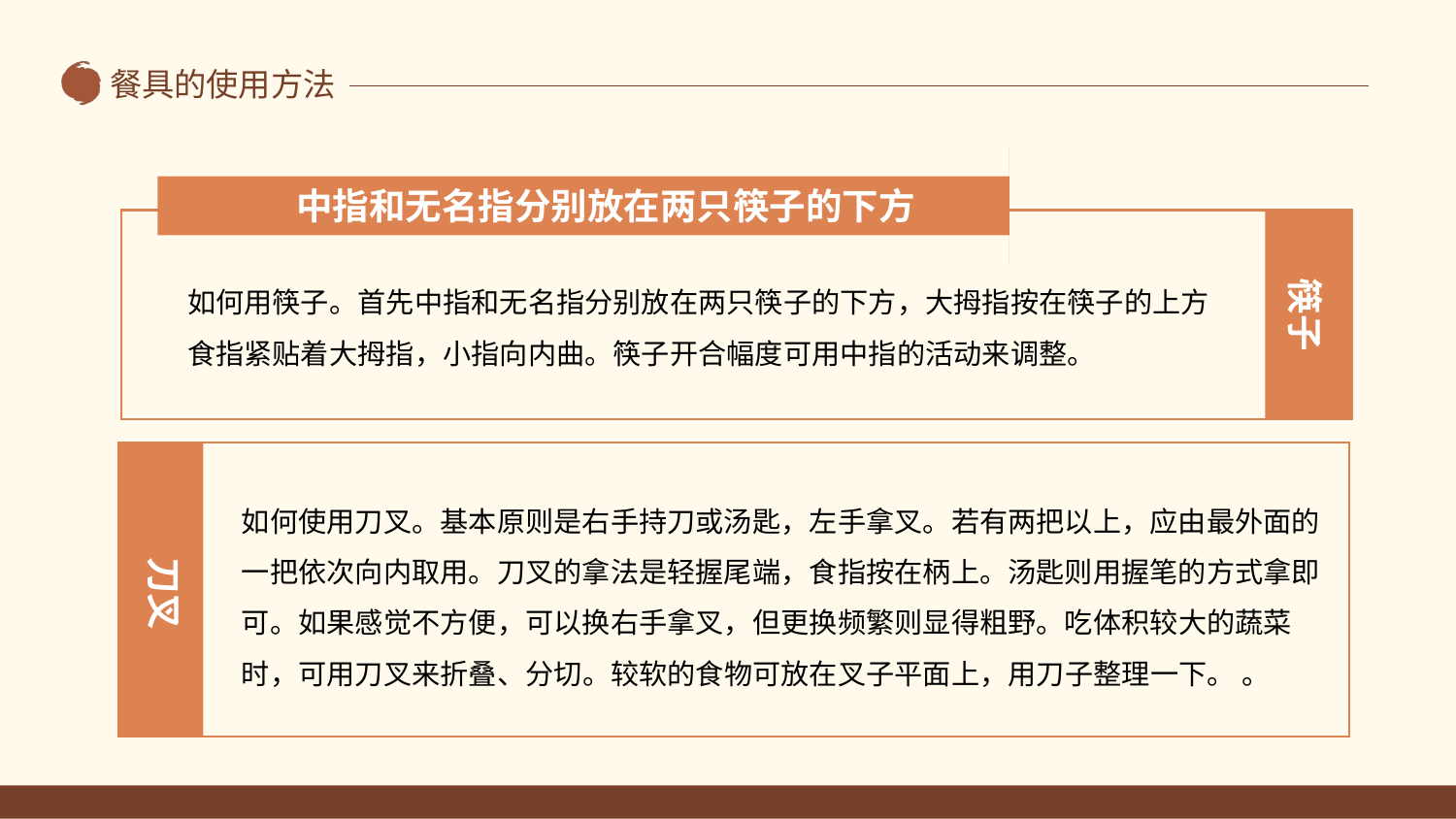

中指和无名指分别放在两只筷子的下方

如何用筷子。首先中指和无名指分别放在两只筷子的下方，大拇指按在筷子的上方食指紧贴着大拇指，小指向内曲。筷子开合幅度可用中指的活动来调整。

筷子

如何使用刀叉。基本原则是右手持刀或汤匙，左手拿叉。若有两把以上，应由最外面的一把依次向内取用。刀叉的拿法是轻握尾端，食指按在柄上。汤匙则用握笔的方式拿即可。如果感觉不方便，可以换右手拿叉，但更换频繁则显得粗野。吃体积较大的蔬菜时，可用刀叉来折叠、分切。较软的食物可放在叉子平面上，用刀子整理一下。 。
刀叉